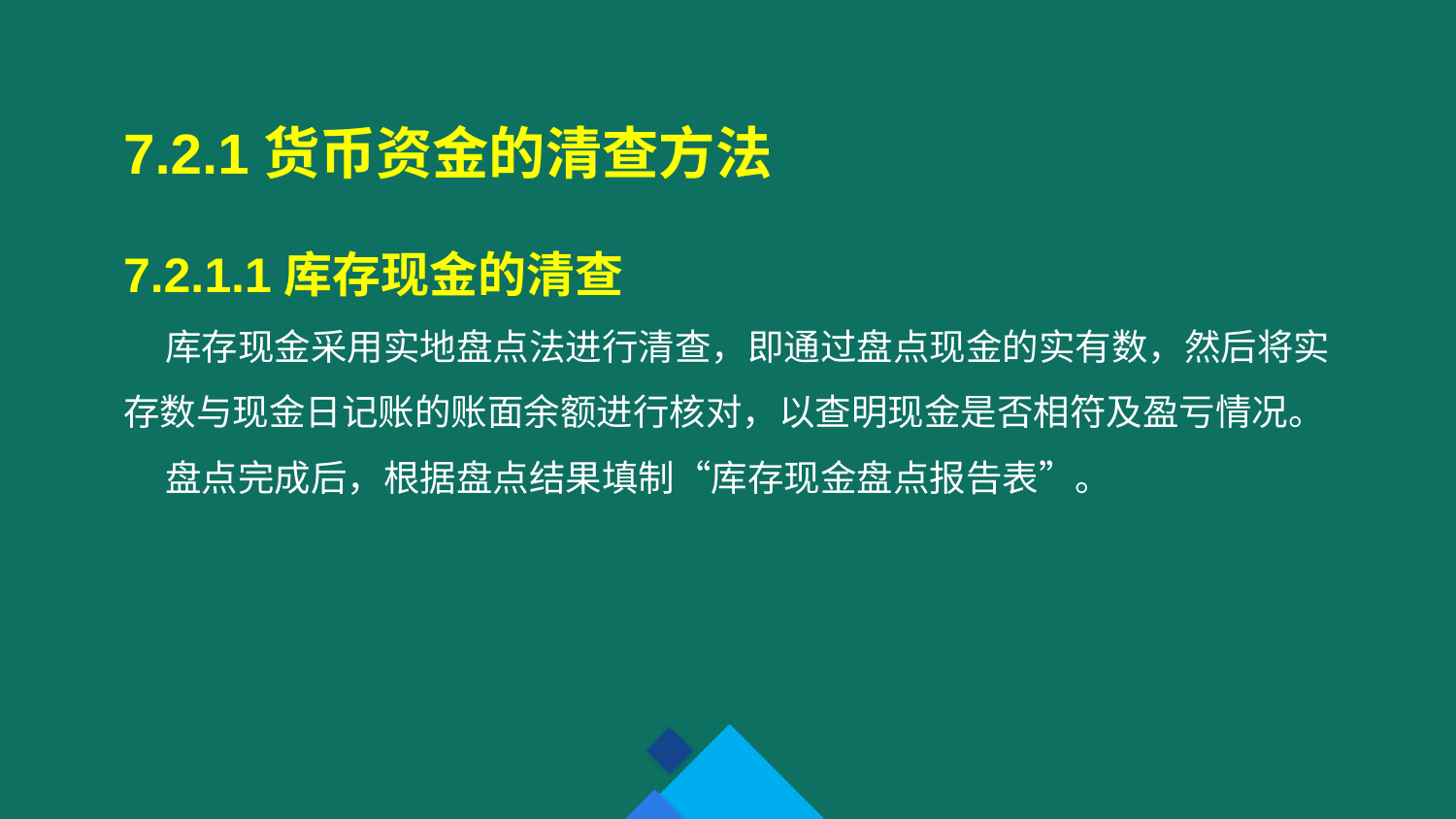

7.2.1货币资金的清查方法

7.2.1.1库存现金的清查
    库存现金采用实地盘点法进行清查，即通过盘点现金的实有数，然后将实存数与现金日记账的账面余额进行核对，以查明现金是否相符及盈亏情况。
    盘点完成后，根据盘点结果填制“库存现金盘点报告表”。